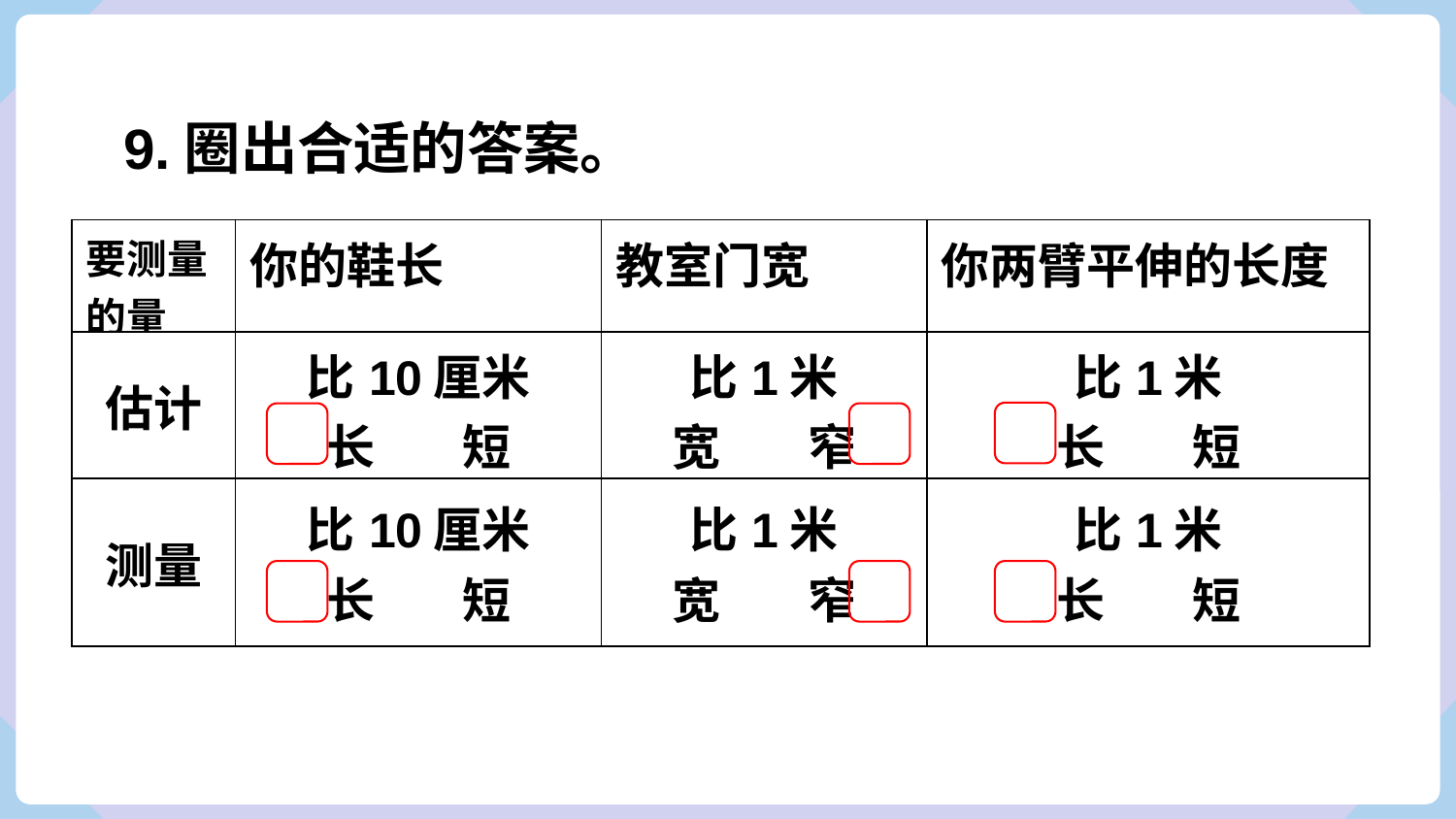

9.圈出合适的答案。
| 要测量的量 | 你的鞋长 | 教室门宽 | 你两臂平伸的长度 |
| --- | --- | --- | --- |
| 估计 | 比10厘米 长 短 | 比1米 宽 窄 | 比1米 长 短 |
| 测量 | 比10厘米 长 短 | 比1米 宽 窄 | 比1米 长 短 |